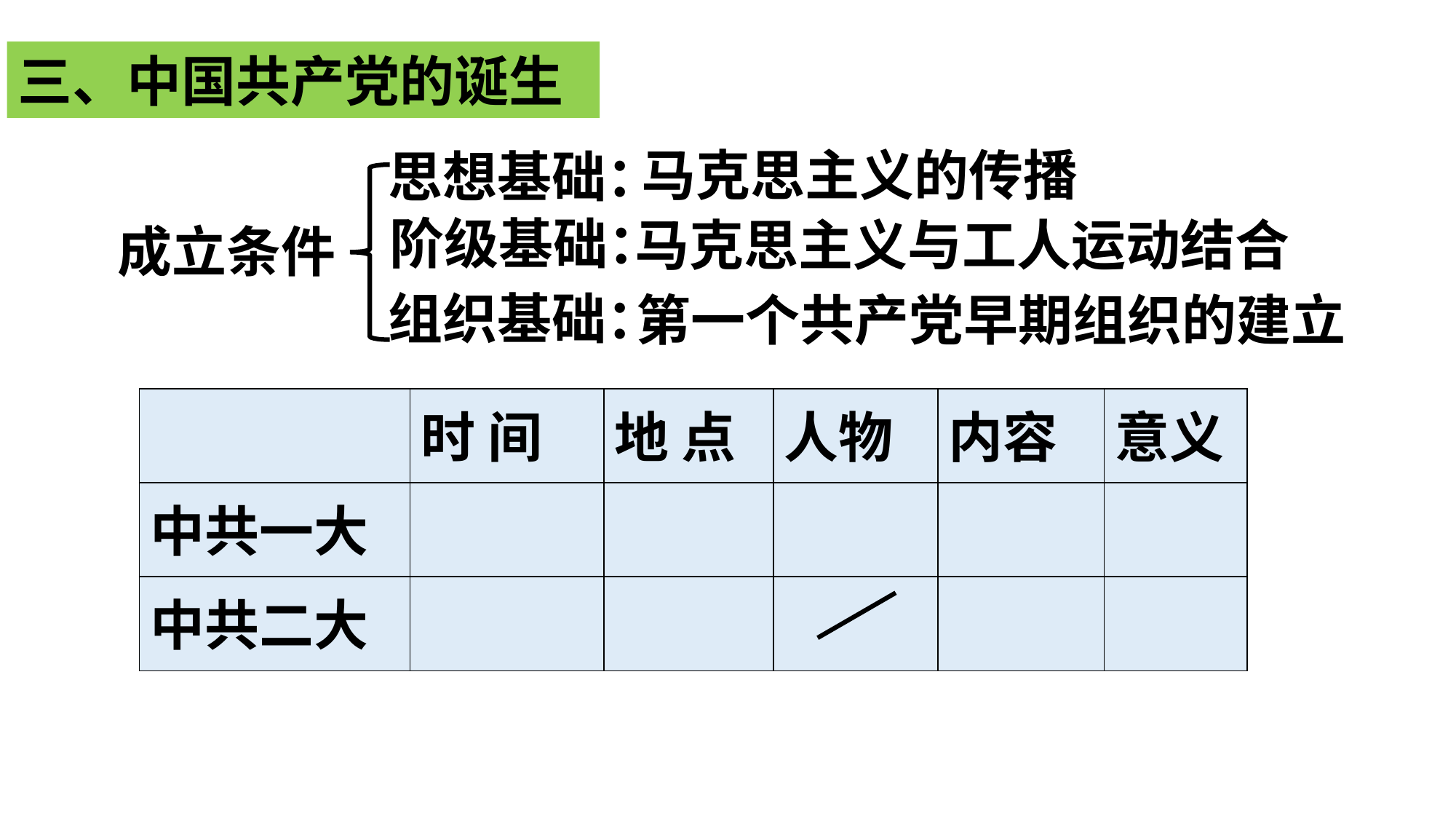

三、中国共产党的诞生
马克思主义的传播
思想基础：

阶级基础：
马克思主义与工人运动结合
成立条件
组织基础：
第一个共产党早期组织的建立
|  | 时 间 | 地 点 | 人物 | 内容 | 意义 |
| --- | --- | --- | --- | --- | --- |
| 中共一大 |  |  |  |  |  |
| 中共二大 |  |  |  |  |  |